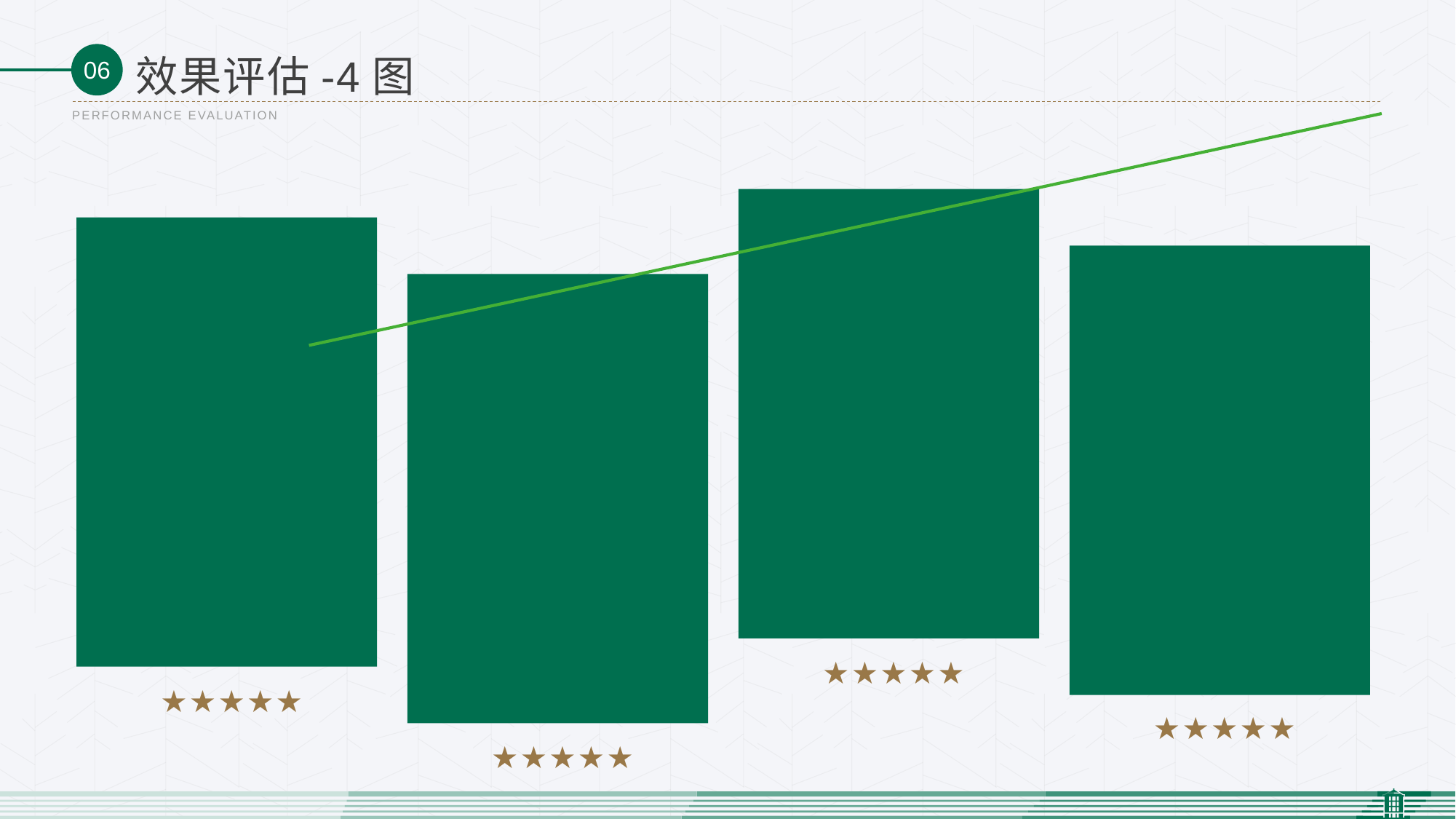

效果评估-4图
PERFORMANCE EVALUATION

★★★★★
★★★★★
★★★★★
★★★★★